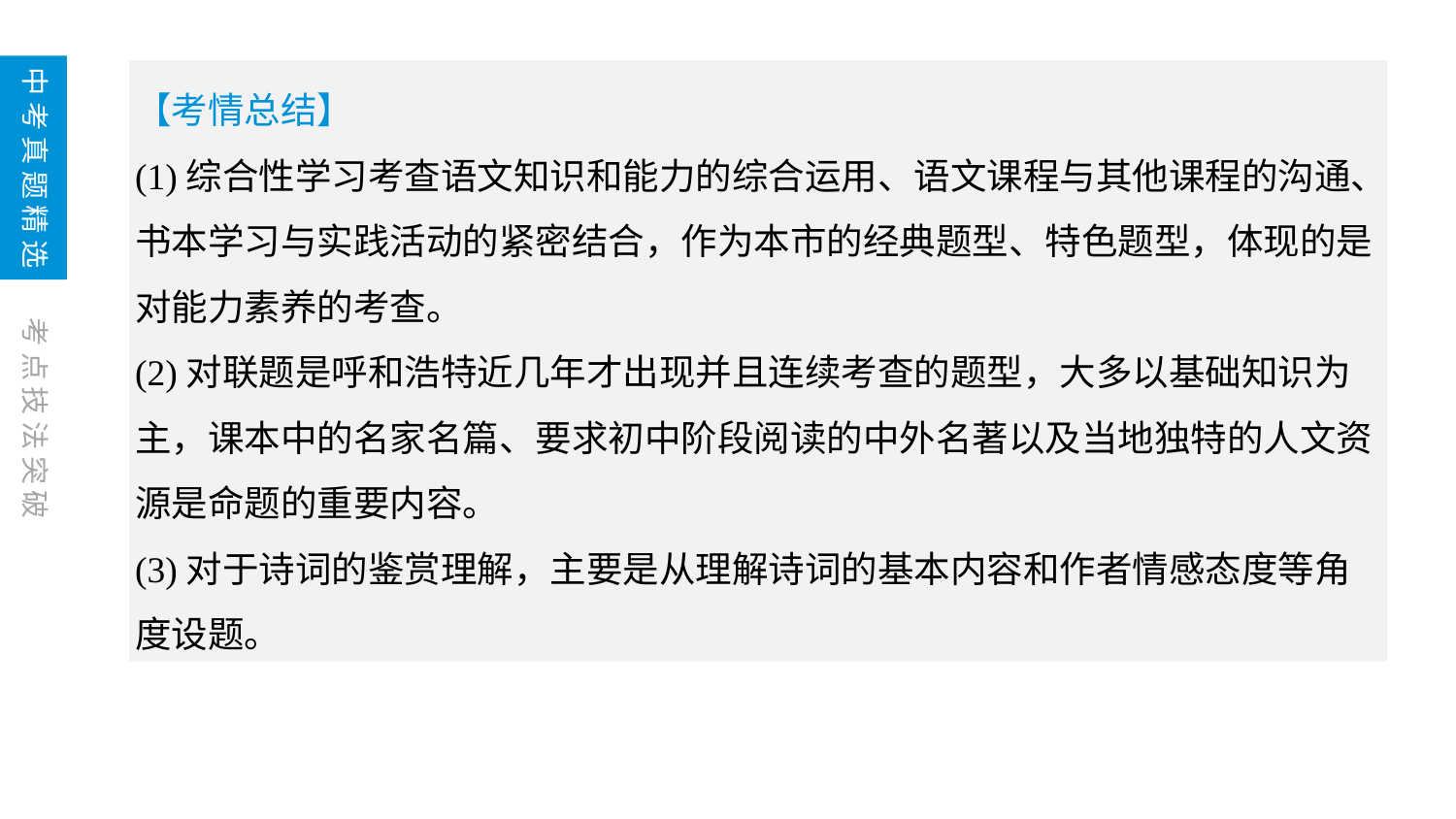

【考情总结】
(1)综合性学习考查语文知识和能力的综合运用、语文课程与其他课程的沟通、书本学习与实践活动的紧密结合，作为本市的经典题型、特色题型，体现的是对能力素养的考查。
(2)对联题是呼和浩特近几年才出现并且连续考查的题型，大多以基础知识为主，课本中的名家名篇、要求初中阶段阅读的中外名著以及当地独特的人文资源是命题的重要内容。
(3)对于诗词的鉴赏理解，主要是从理解诗词的基本内容和作者情感态度等角度设题。